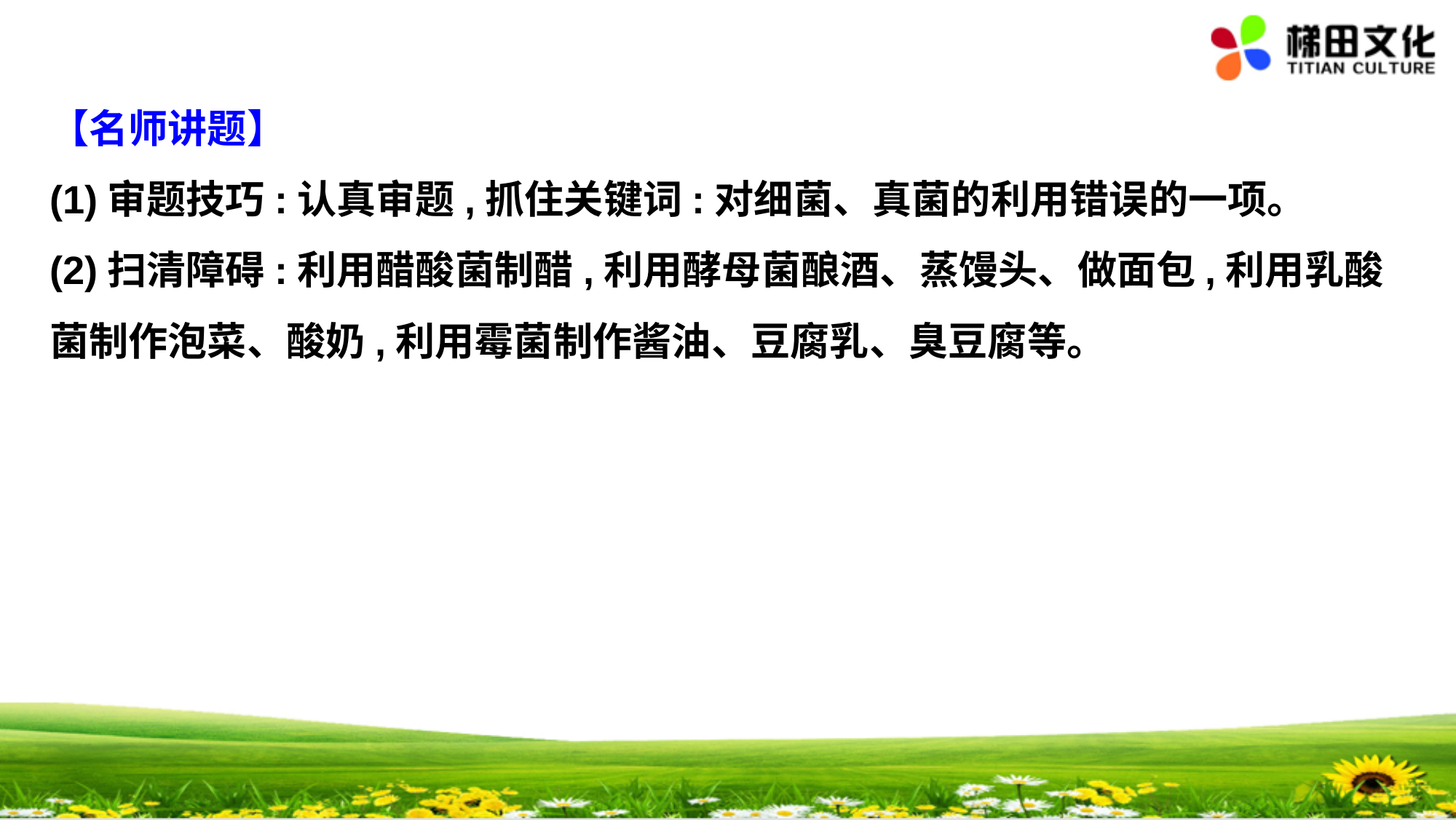

【名师讲题】
(1)审题技巧:认真审题,抓住关键词:对细菌、真菌的利用错误的一项。
(2)扫清障碍:利用醋酸菌制醋,利用酵母菌酿酒、蒸馒头、做面包,利用乳酸菌制作泡菜、酸奶,利用霉菌制作酱油、豆腐乳、臭豆腐等。